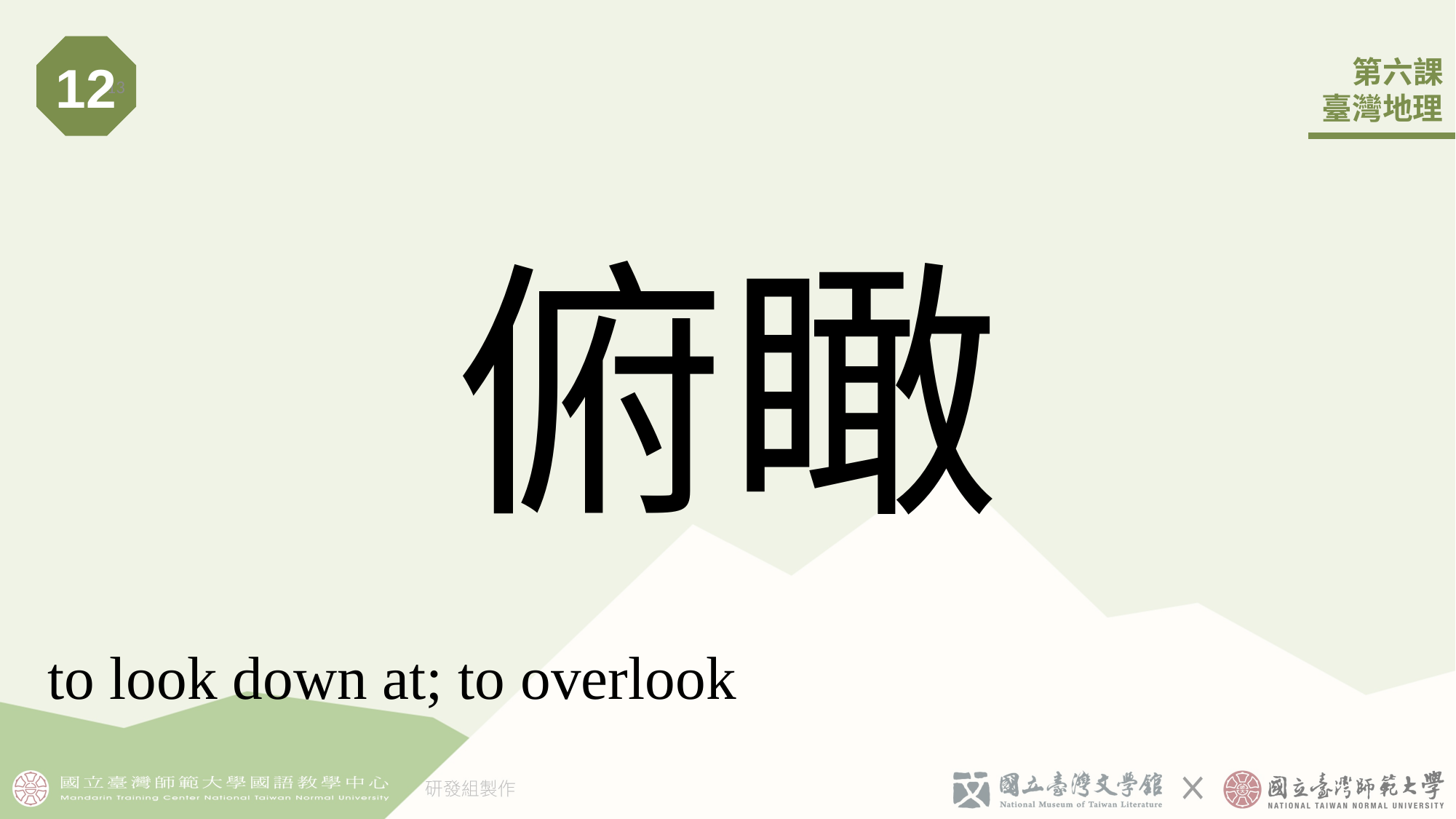

12
13
# 俯瞰
to look down at; to overlook